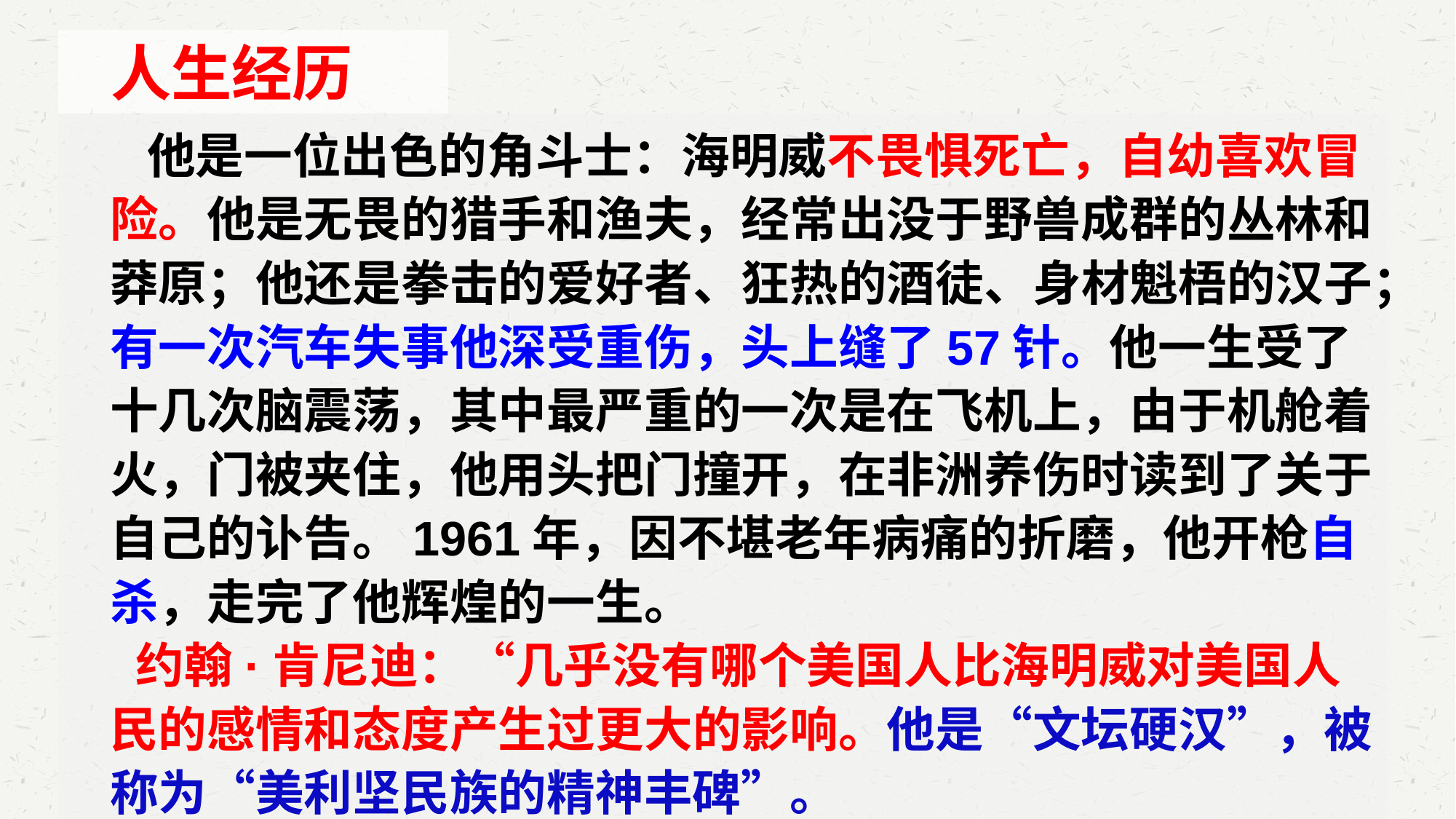

人生经历
      他是一位出色的角斗士：海明威不畏惧死亡，自幼喜欢冒险。他是无畏的猎手和渔夫，经常出没于野兽成群的丛林和莽原；他还是拳击的爱好者、狂热的酒徒、身材魁梧的汉子；有一次汽车失事他深受重伤，头上缝了57针。他一生受了十几次脑震荡，其中最严重的一次是在飞机上，由于机舱着火，门被夹住，他用头把门撞开，在非洲养伤时读到了关于自己的讣告。1961年，因不堪老年病痛的折磨，他开枪自杀，走完了他辉煌的一生。
     约翰·肯尼迪：“几乎没有哪个美国人比海明威对美国人民的感情和态度产生过更大的影响。他是“文坛硬汉”，被称为“美利坚民族的精神丰碑”。